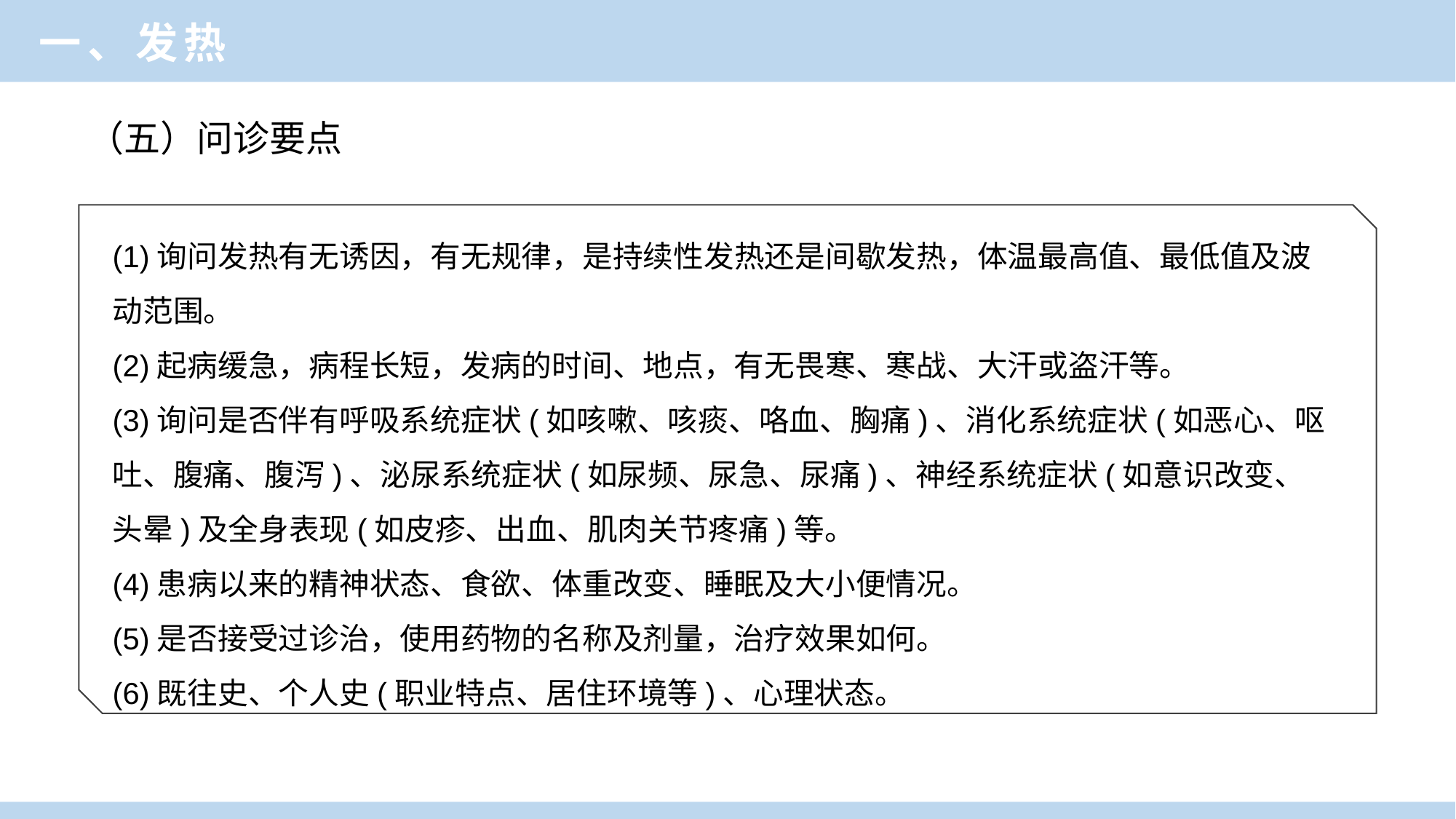

一、发热
（五）问诊要点

(1)询问发热有无诱因，有无规律，是持续性发热还是间歇发热，体温最高值、最低值及波动范围。
(2)起病缓急，病程长短，发病的时间、地点，有无畏寒、寒战、大汗或盗汗等。
(3)询问是否伴有呼吸系统症状(如咳嗽、咳痰、咯血、胸痛)、消化系统症状(如恶心、呕吐、腹痛、腹泻)、泌尿系统症状(如尿频、尿急、尿痛)、神经系统症状(如意识改变、头晕)及全身表现(如皮疹、出血、肌肉关节疼痛)等。
(4)患病以来的精神状态、食欲、体重改变、睡眠及大小便情况。
(5)是否接受过诊治，使用药物的名称及剂量，治疗效果如何。
(6)既往史、个人史(职业特点、居住环境等)、心理状态。